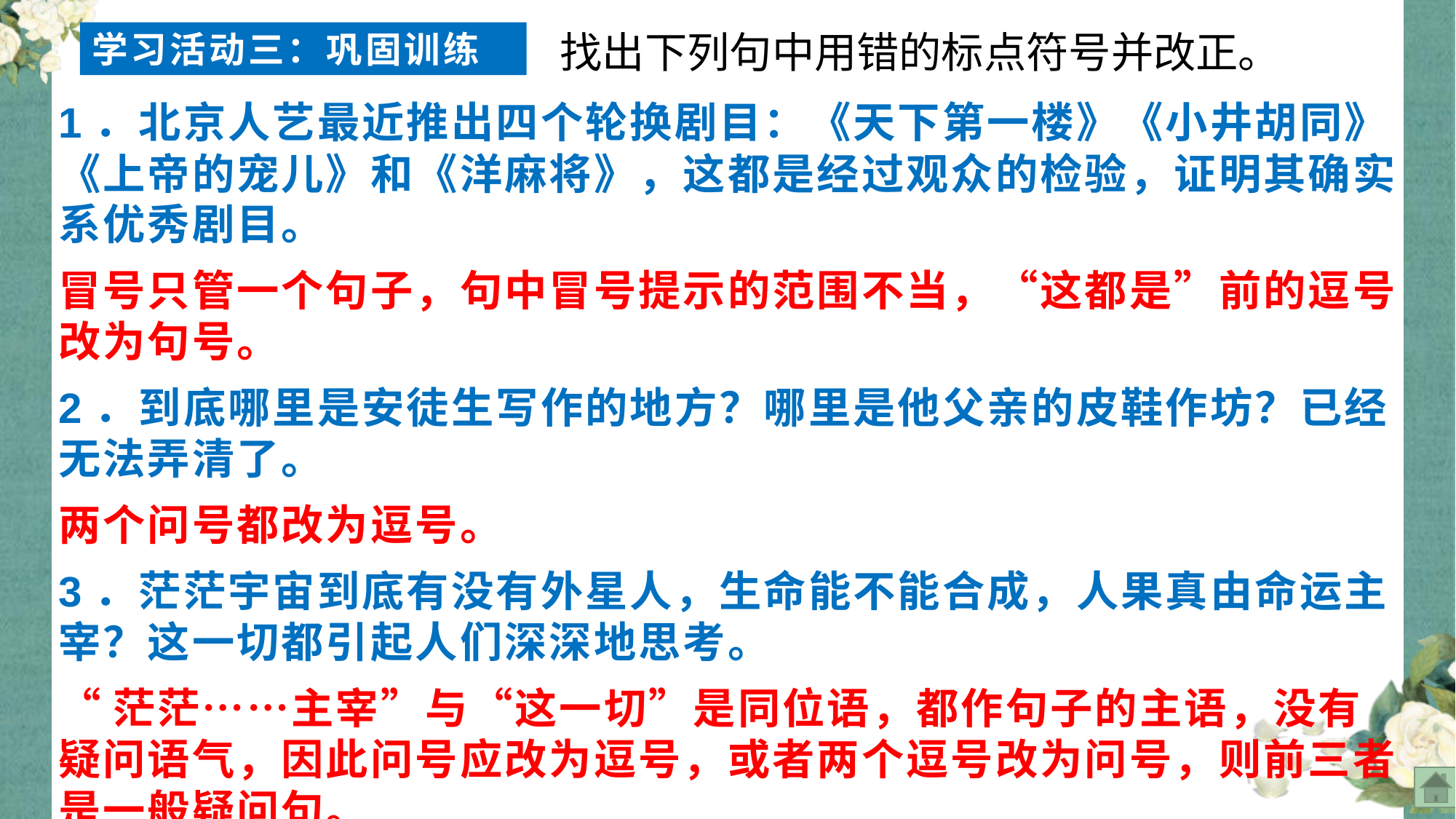

找出下列句中用错的标点符号并改正。
学习活动三：巩固训练
1．北京人艺最近推出四个轮换剧目：《天下第一楼》《小井胡同》《上帝的宠儿》和《洋麻将》，这都是经过观众的检验，证明其确实系优秀剧目。
冒号只管一个句子，句中冒号提示的范围不当，“这都是”前的逗号改为句号。
2．到底哪里是安徒生写作的地方？哪里是他父亲的皮鞋作坊？已经无法弄清了。
两个问号都改为逗号。
3．茫茫宇宙到底有没有外星人，生命能不能合成，人果真由命运主宰？这一切都引起人们深深地思考。
“茫茫……主宰”与“这一切”是同位语，都作句子的主语，没有疑问语气，因此问号应改为逗号，或者两个逗号改为问号，则前三者是一般疑问句。